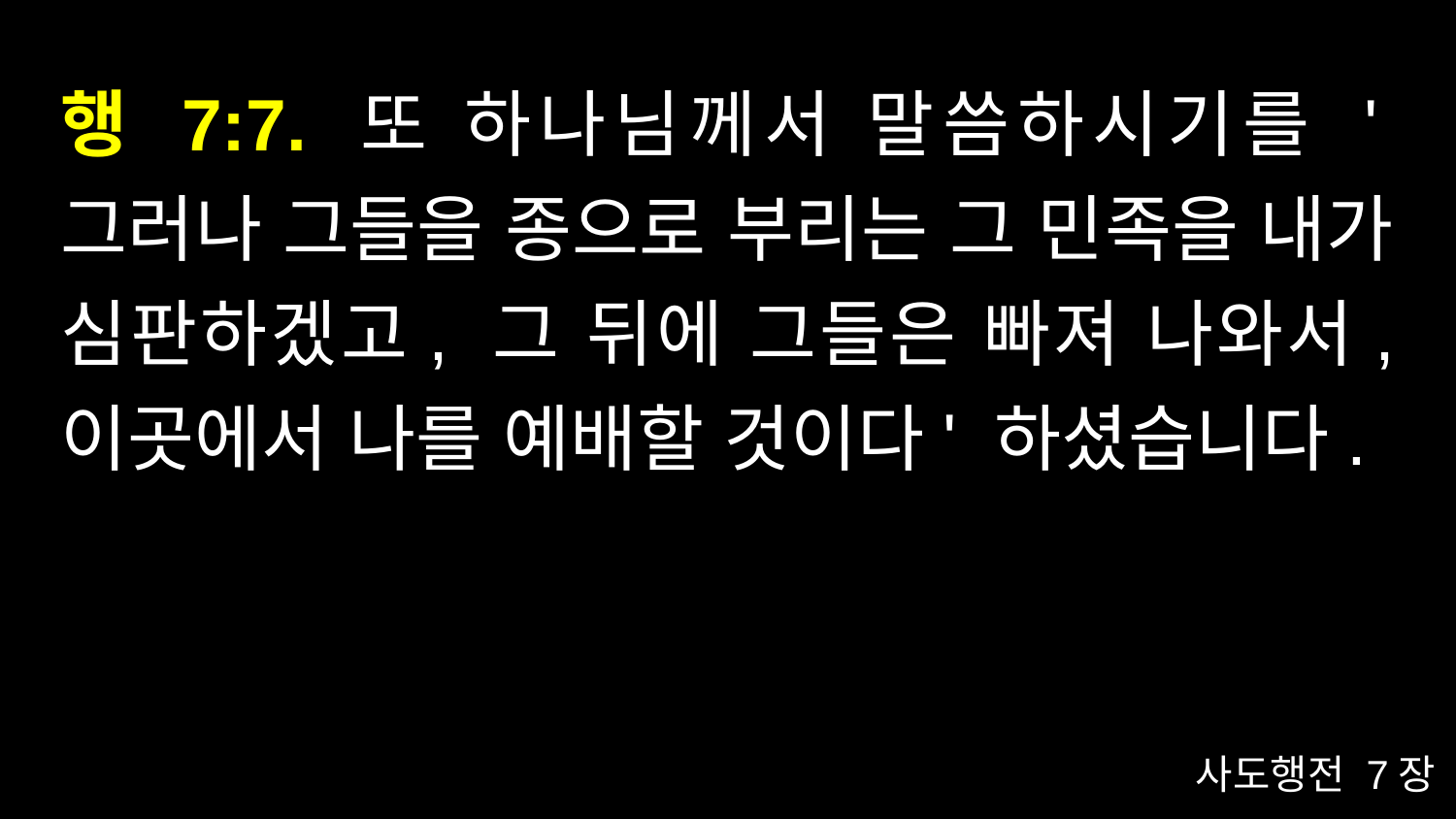

# 행 7:7. 또 하나님께서 말씀하시기를 '그러나 그들을 종으로 부리는 그 민족을 내가 심판하겠고, 그 뒤에 그들은 빠져 나와서, 이곳에서 나를 예배할 것이다' 하셨습니다.
사도행전 7장